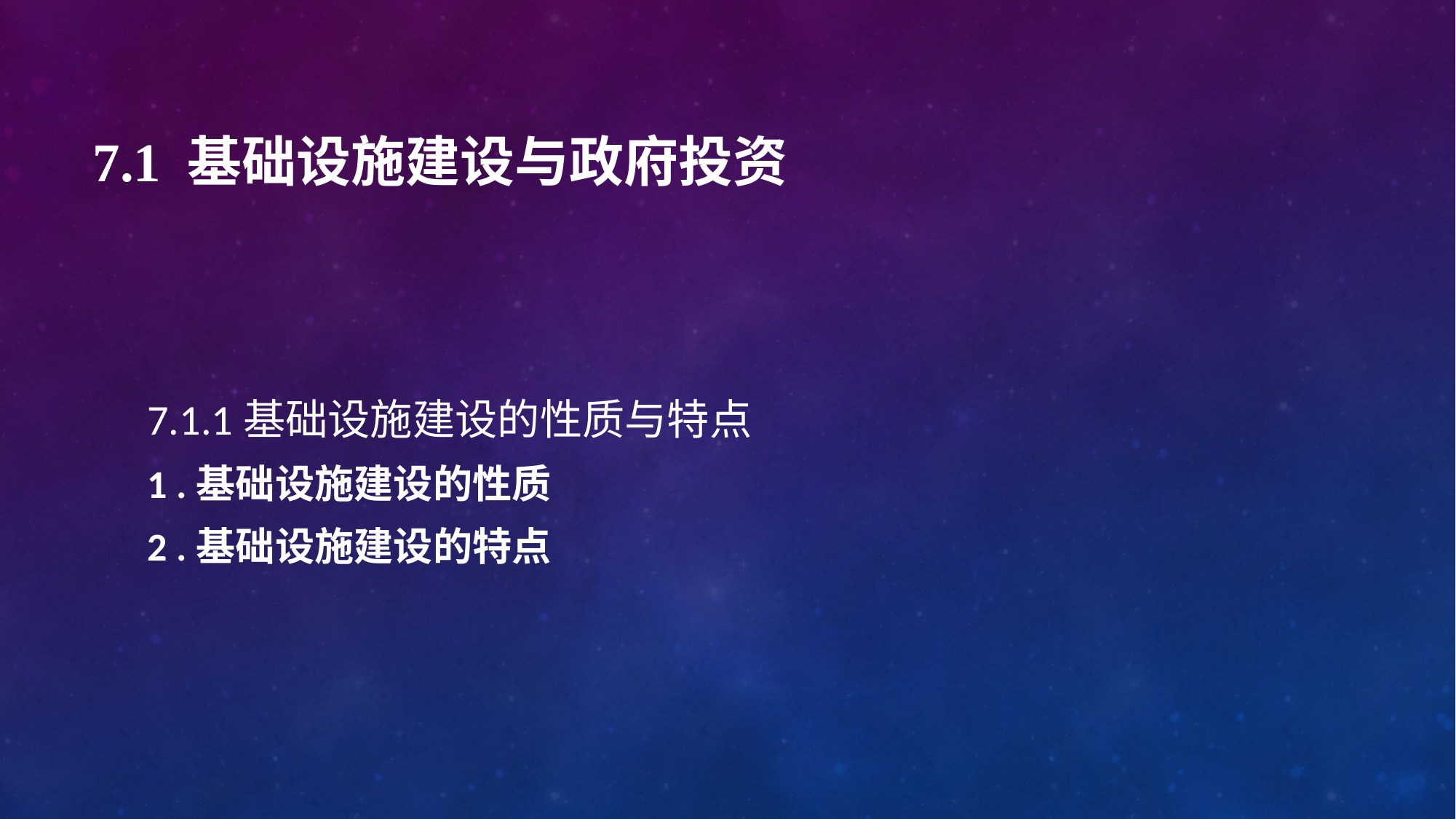

# 7.1 基础设施建设与政府投资
7.1.1基础设施建设的性质与特点
1 .基础设施建设的性质
2 .基础设施建设的特点